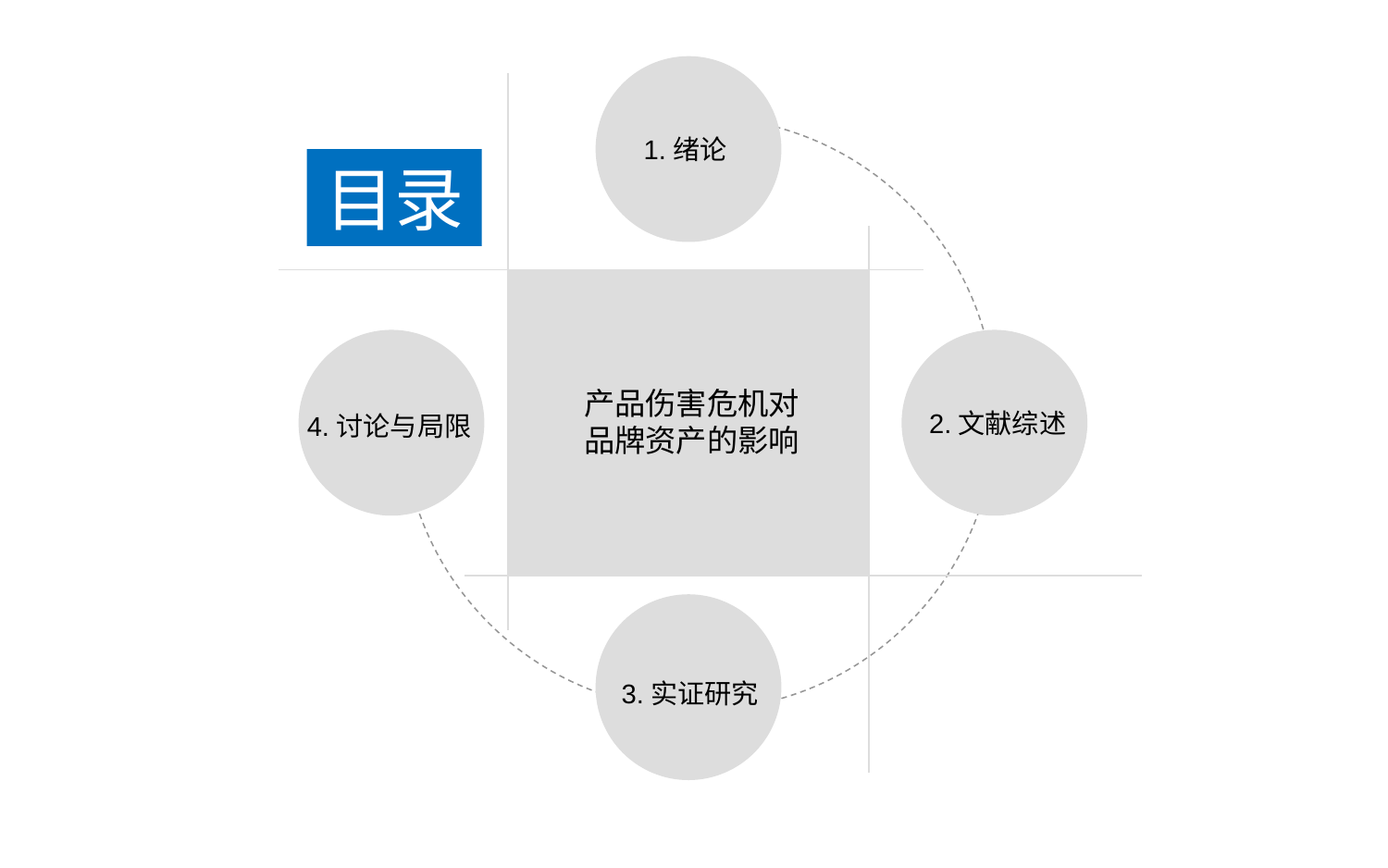

1.绪论
目录

产品伤害危机对
品牌资产的影响
2.文献综述
4.讨论与局限

3.实证研究